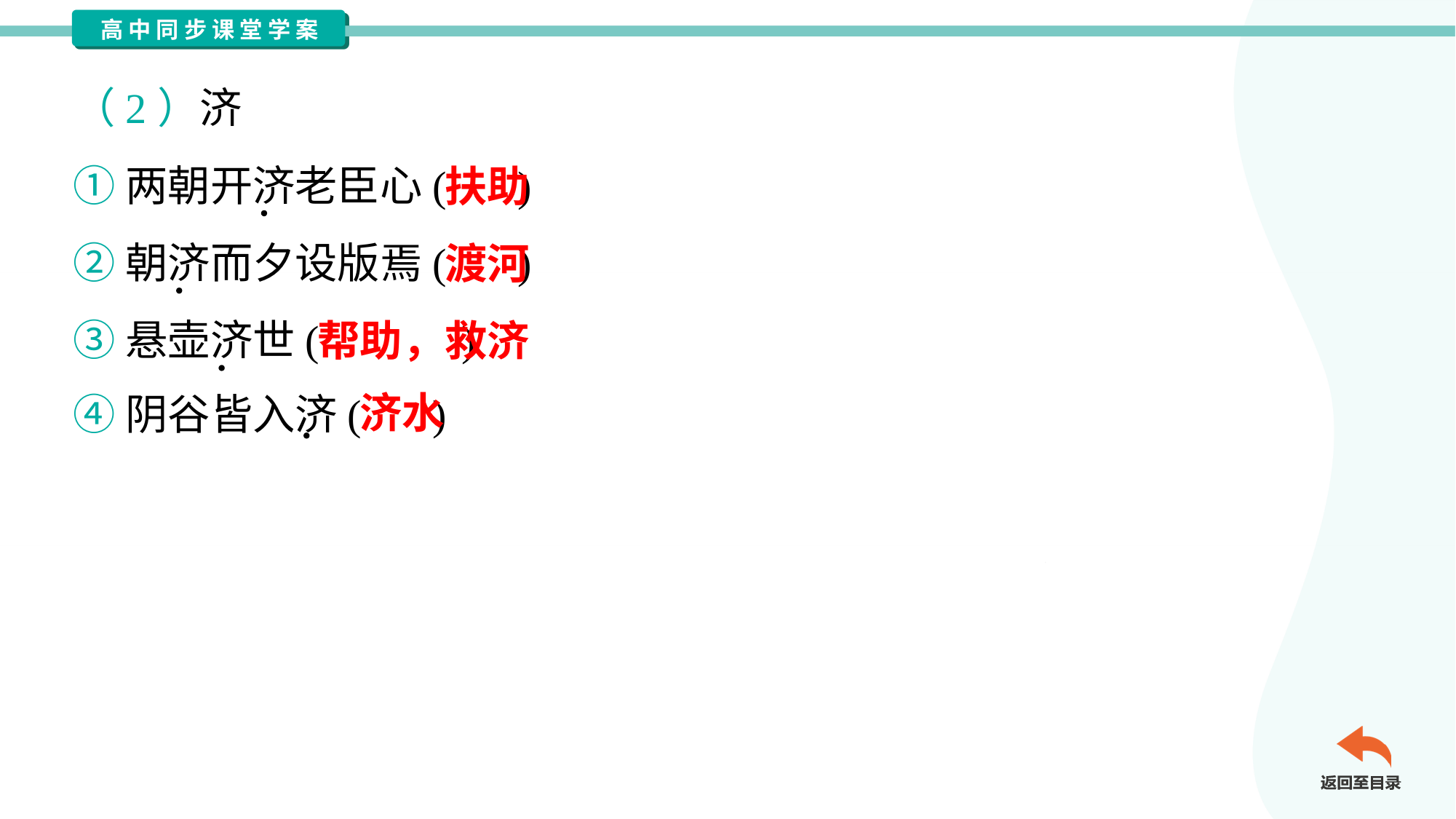

（2）济
①两朝开济老臣心(      )
②朝济而夕设版焉(      )
③悬壶济世(            )
④阴谷皆入济(      )
扶助
渡河

帮助，救济

济水